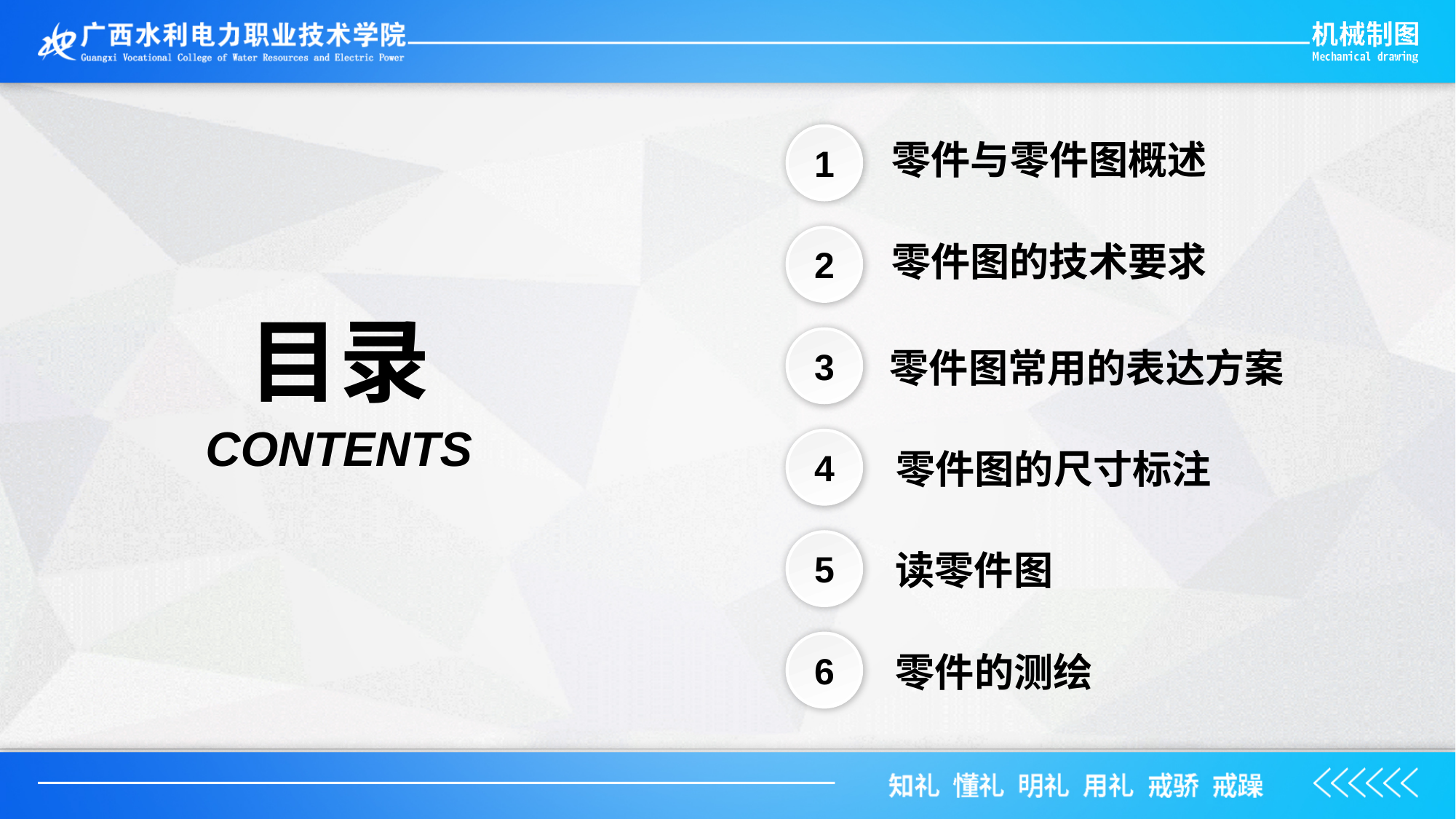

零件与零件图概述
1

零件图的技术要求
2
目录

 零件图常用的表达方案
3
CONTENTS

  零件图的尺寸标注
4

  读零件图
5

  零件的测绘
6